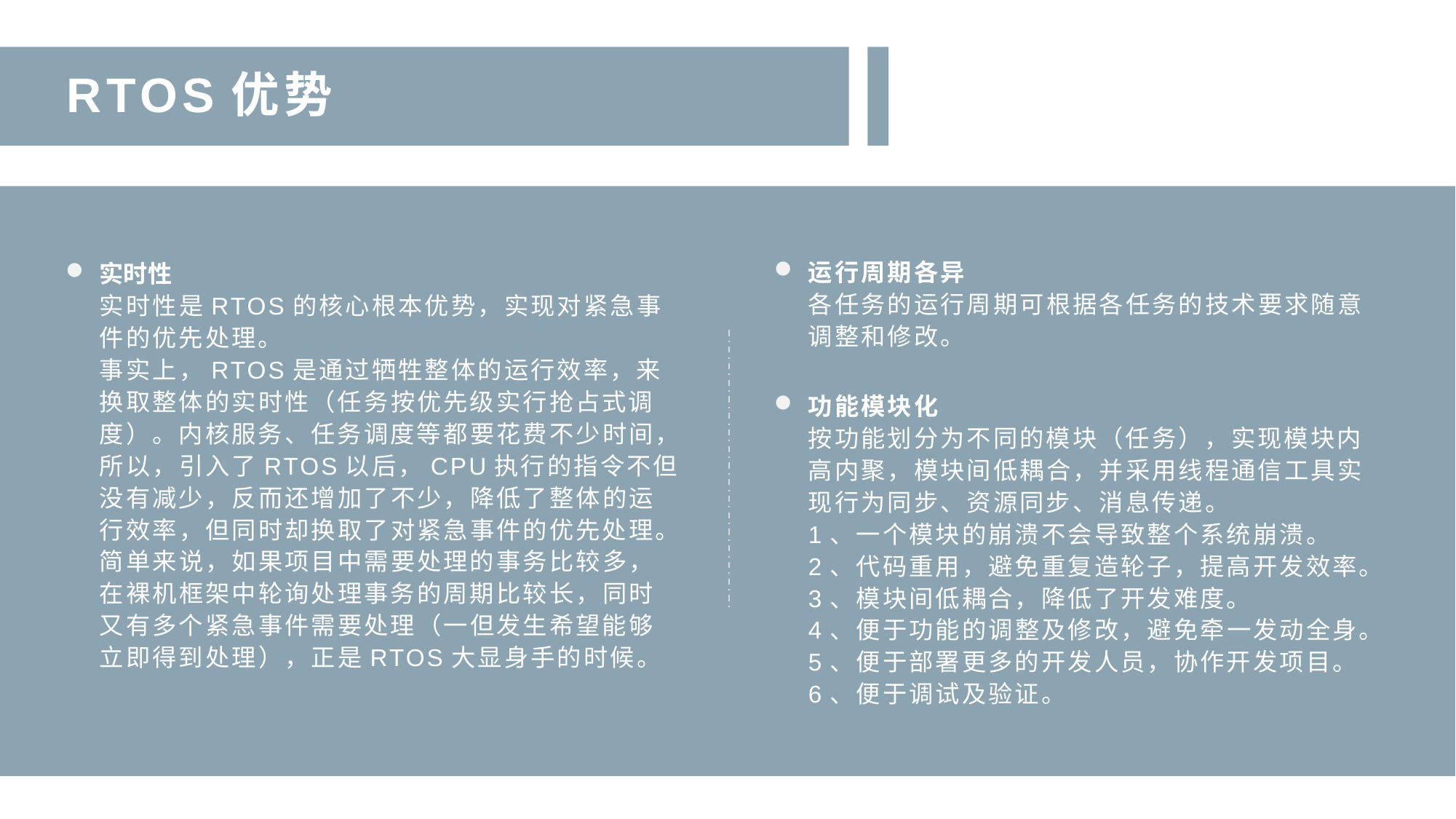

RTOS优势

实时性
实时性是RTOS的核心根本优势，实现对紧急事件的优先处理。
事实上，RTOS是通过牺牲整体的运行效率，来换取整体的实时性（任务按优先级实行抢占式调度）。内核服务、任务调度等都要花费不少时间，所以，引入了RTOS以后，CPU执行的指令不但没有减少，反而还增加了不少，降低了整体的运行效率，但同时却换取了对紧急事件的优先处理。简单来说，如果项目中需要处理的事务比较多，在裸机框架中轮询处理事务的周期比较长，同时又有多个紧急事件需要处理（一但发生希望能够立即得到处理），正是RTOS大显身手的时候。

运行周期各异
各任务的运行周期可根据各任务的技术要求随意调整和修改。

功能模块化
按功能划分为不同的模块（任务），实现模块内高内聚，模块间低耦合，并采用线程通信工具实现行为同步、资源同步、消息传递。
1、一个模块的崩溃不会导致整个系统崩溃。
2、代码重用，避免重复造轮子，提高开发效率。
3、模块间低耦合，降低了开发难度。
4、便于功能的调整及修改，避免牵一发动全身。
5、便于部署更多的开发人员，协作开发项目。
6、便于调试及验证。